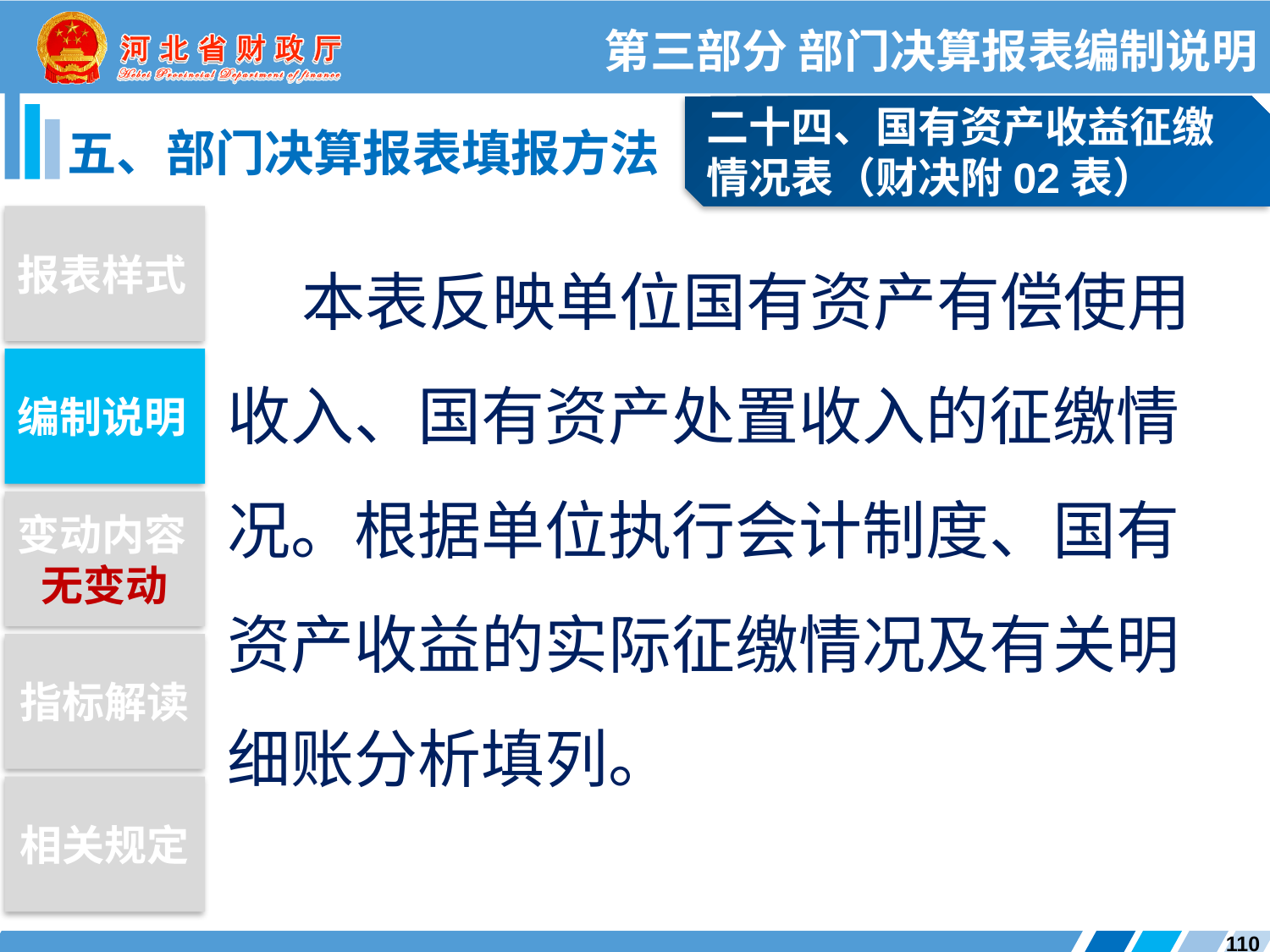

第三部分 部门决算报表编制说明
二十四、国有资产收益征缴情况表（财决附02表）
五、部门决算报表填报方法
报表样式
本表反映单位国有资产有偿使用收入、国有资产处置收入的征缴情况。根据单位执行会计制度、国有资产收益的实际征缴情况及有关明细账分析填列。
编制说明
变动内容
无变动
指标解读
相关规定
110